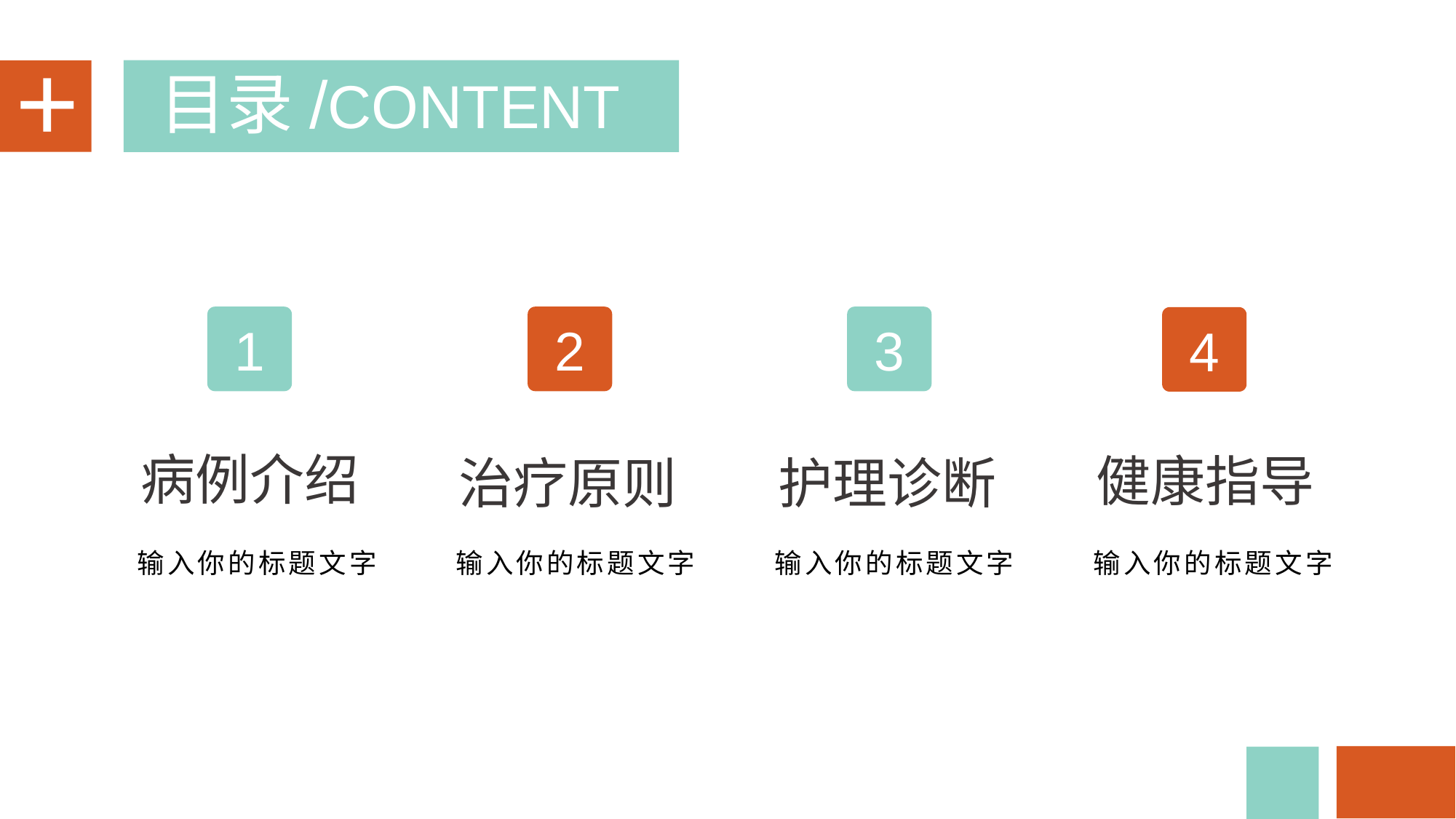

+
目录/CONTENT

1
2
3
4
病例介绍
健康指导
治疗原则
护理诊断
输入你的标题文字
输入你的标题文字
输入你的标题文字
输入你的标题文字